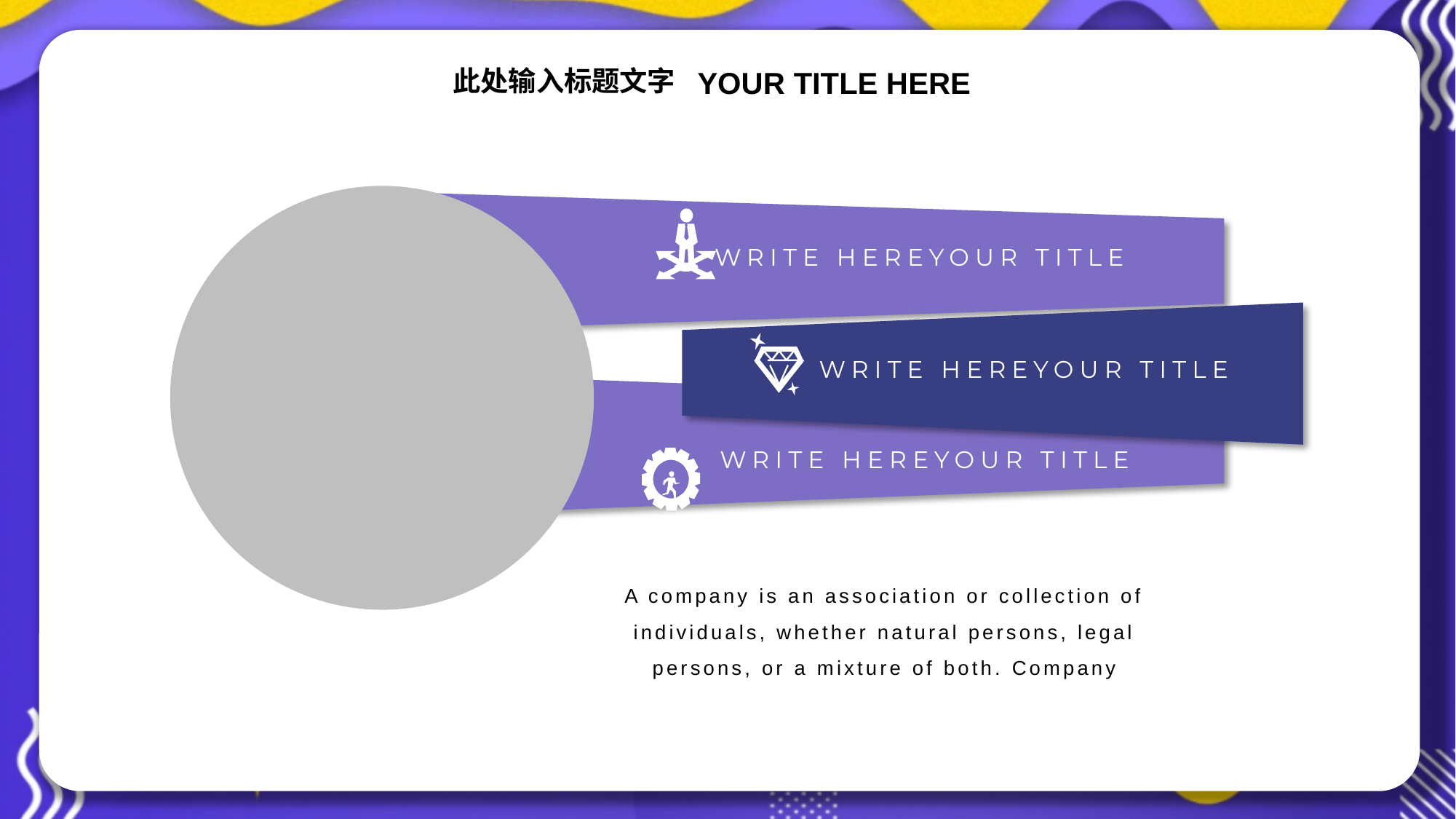

YOUR TITLE HERE
此处输入标题文字

WRITE HEREYOUR TITLE

WRITE HEREYOUR TITLE

WRITE HEREYOUR TITLE

A company is an association or collection of individuals, whether natural persons, legal persons, or a mixture of both. Company